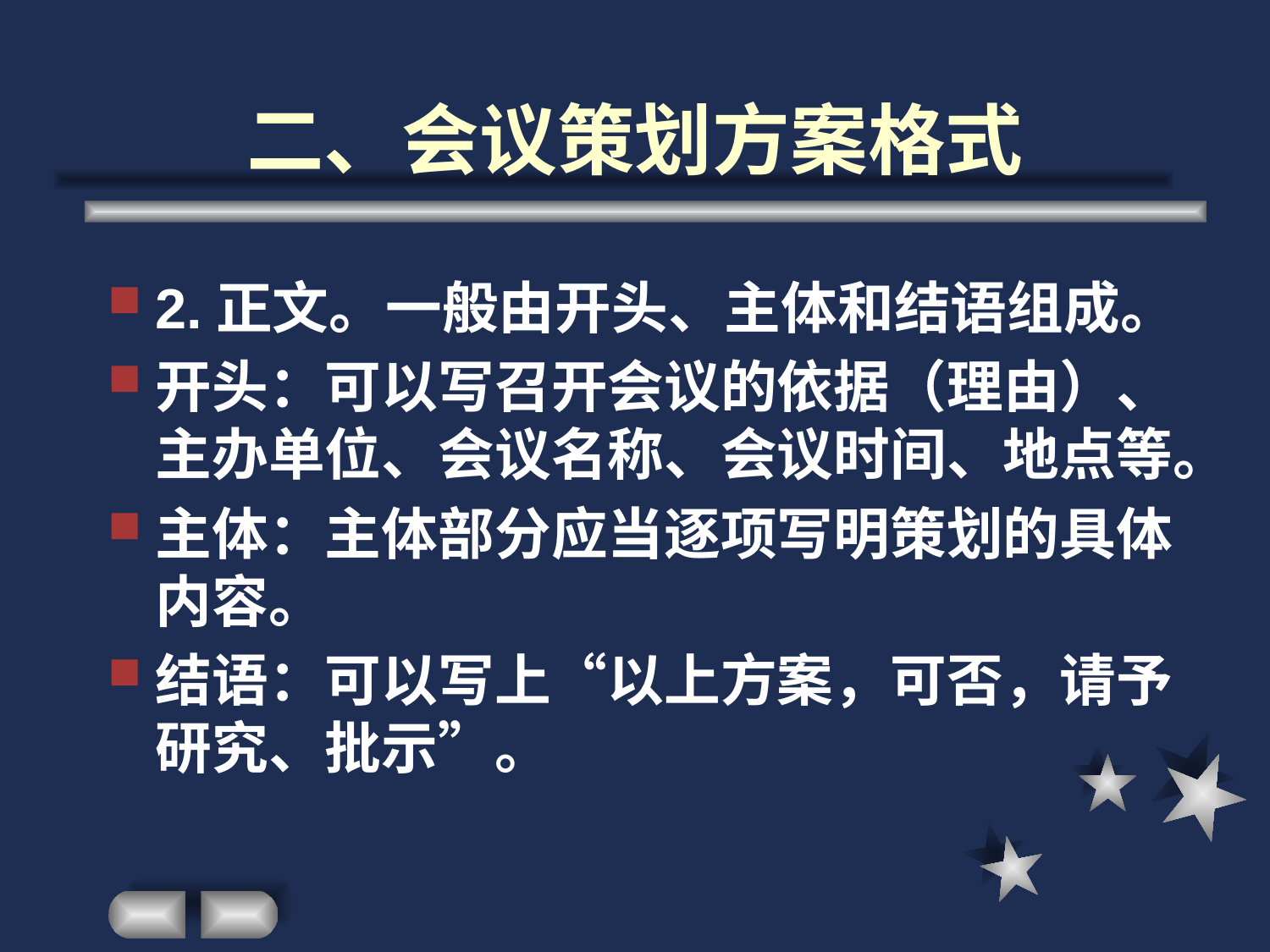

# 二、会议策划方案格式
2.正文。一般由开头、主体和结语组成。
开头：可以写召开会议的依据（理由）、主办单位、会议名称、会议时间、地点等。
主体：主体部分应当逐项写明策划的具体内容。
结语：可以写上“以上方案，可否，请予研究、批示”。